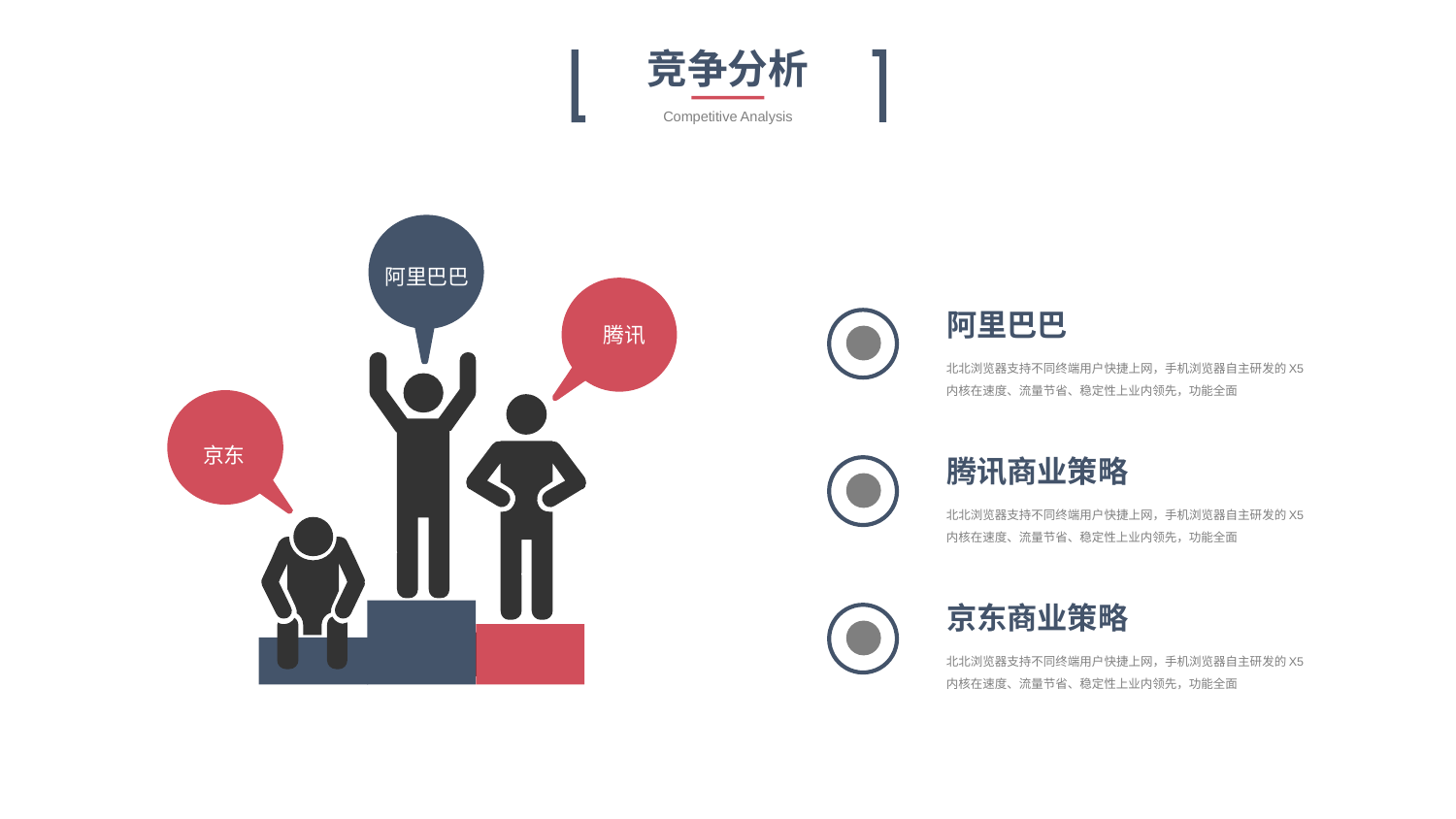

竞争分析

Competitive Analysis

阿里巴巴
阿里巴巴

腾讯

北北浏览器支持不同终端用户快捷上网，手机浏览器自主研发的X5内核在速度、流量节省、稳定性上业内领先，功能全面
京东
腾讯商业策略

北北浏览器支持不同终端用户快捷上网，手机浏览器自主研发的X5内核在速度、流量节省、稳定性上业内领先，功能全面
京东商业策略

北北浏览器支持不同终端用户快捷上网，手机浏览器自主研发的X5内核在速度、流量节省、稳定性上业内领先，功能全面